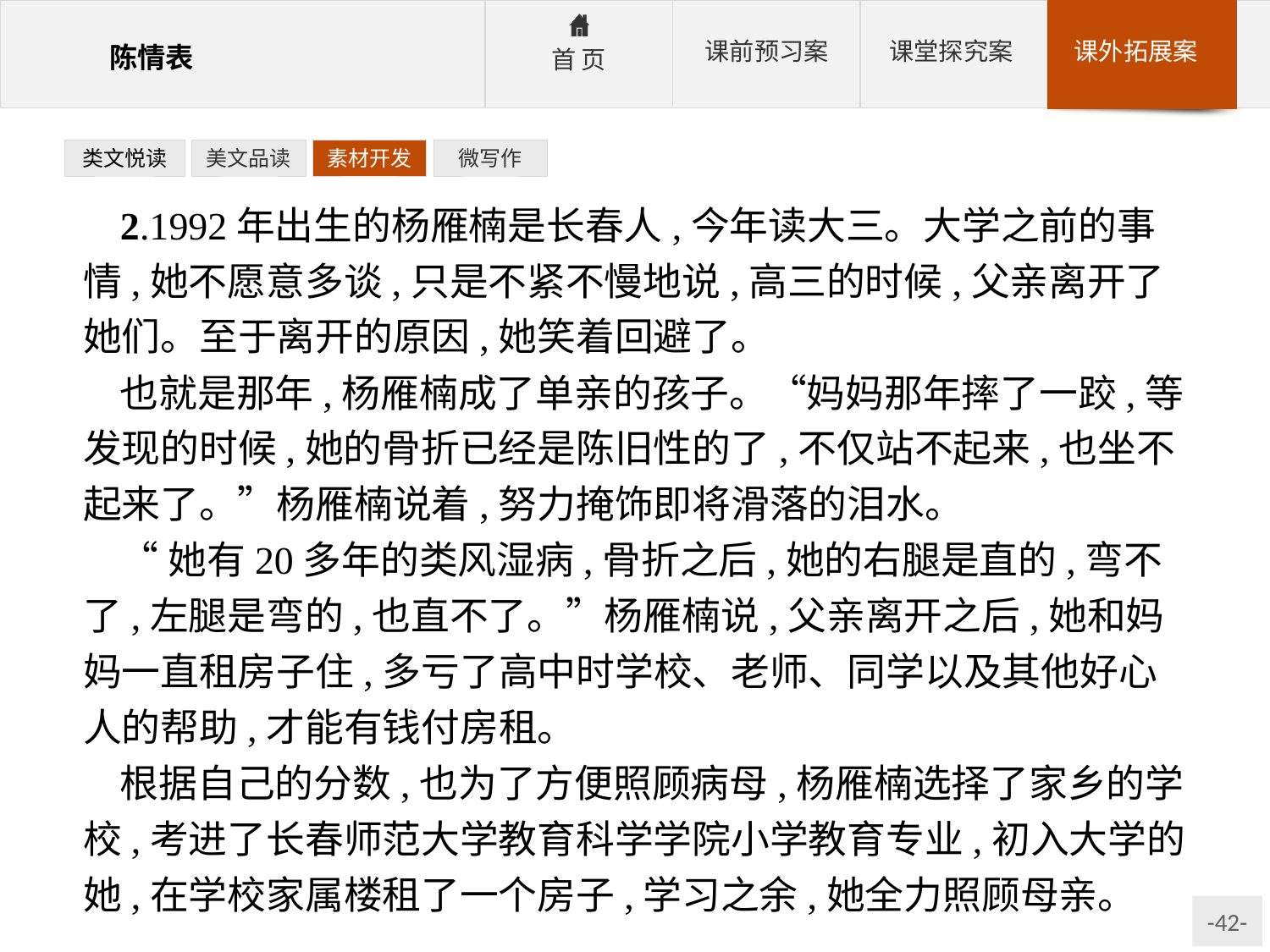

类文悦读
美文品读
素材开发
微写作
2.1992年出生的杨雁楠是长春人,今年读大三。大学之前的事情,她不愿意多谈,只是不紧不慢地说,高三的时候,父亲离开了她们。至于离开的原因,她笑着回避了。
也就是那年,杨雁楠成了单亲的孩子。“妈妈那年摔了一跤,等发现的时候,她的骨折已经是陈旧性的了,不仅站不起来,也坐不起来了。”杨雁楠说着,努力掩饰即将滑落的泪水。
“她有20多年的类风湿病,骨折之后,她的右腿是直的,弯不了,左腿是弯的,也直不了。”杨雁楠说,父亲离开之后,她和妈妈一直租房子住,多亏了高中时学校、老师、同学以及其他好心人的帮助,才能有钱付房租。
根据自己的分数,也为了方便照顾病母,杨雁楠选择了家乡的学校,考进了长春师范大学教育科学学院小学教育专业,初入大学的她,在学校家属楼租了一个房子,学习之余,她全力照顾母亲。